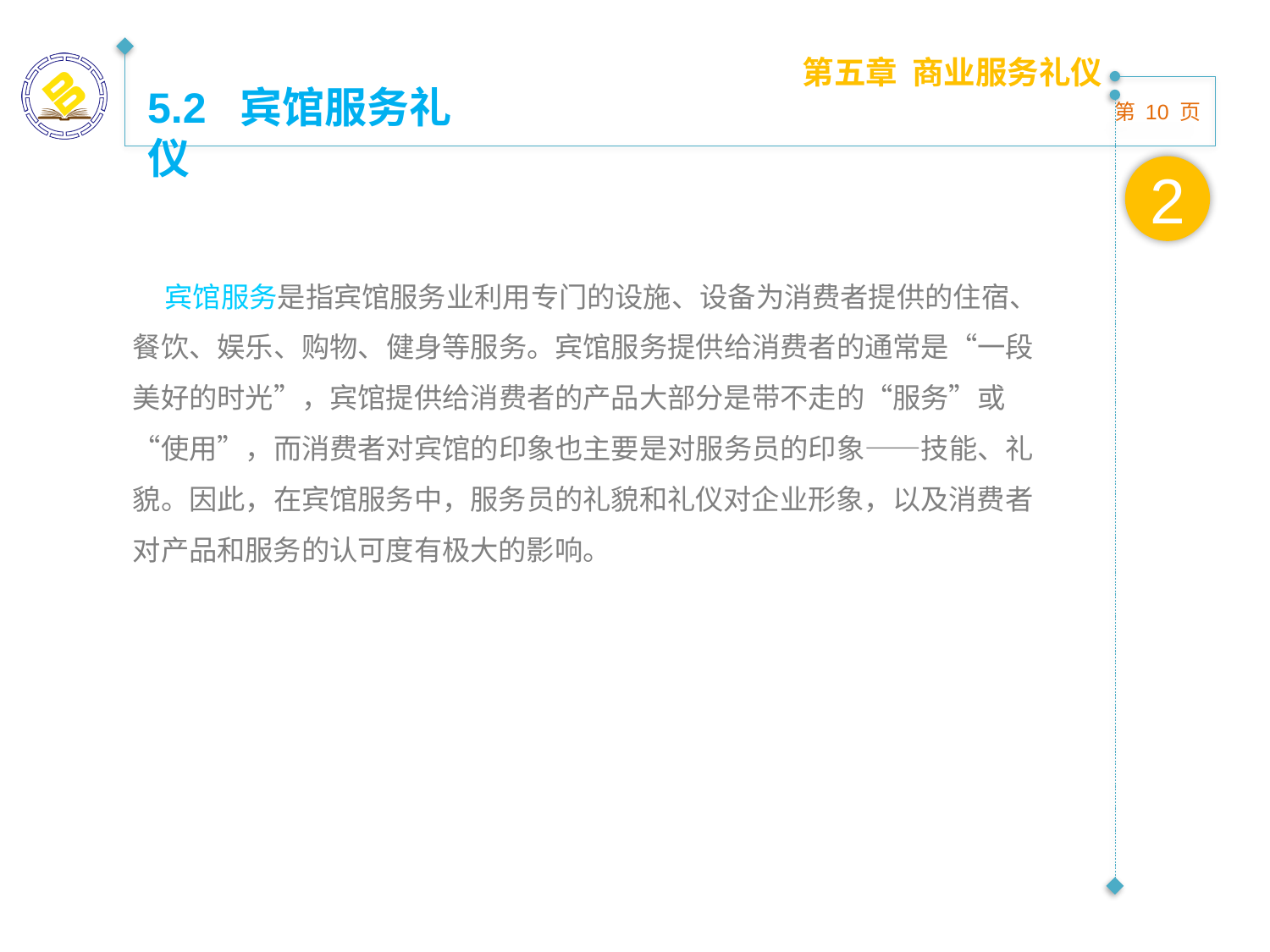

第五章  商业服务礼仪
5.2  宾馆服务礼仪
2
    宾馆服务是指宾馆服务业利用专门的设施、设备为消费者提供的住宿、餐饮、娱乐、购物、健身等服务。宾馆服务提供给消费者的通常是“一段美好的时光”，宾馆提供给消费者的产品大部分是带不走的“服务”或“使用”，而消费者对宾馆的印象也主要是对服务员的印象——技能、礼貌。因此，在宾馆服务中，服务员的礼貌和礼仪对企业形象，以及消费者对产品和服务的认可度有极大的影响。